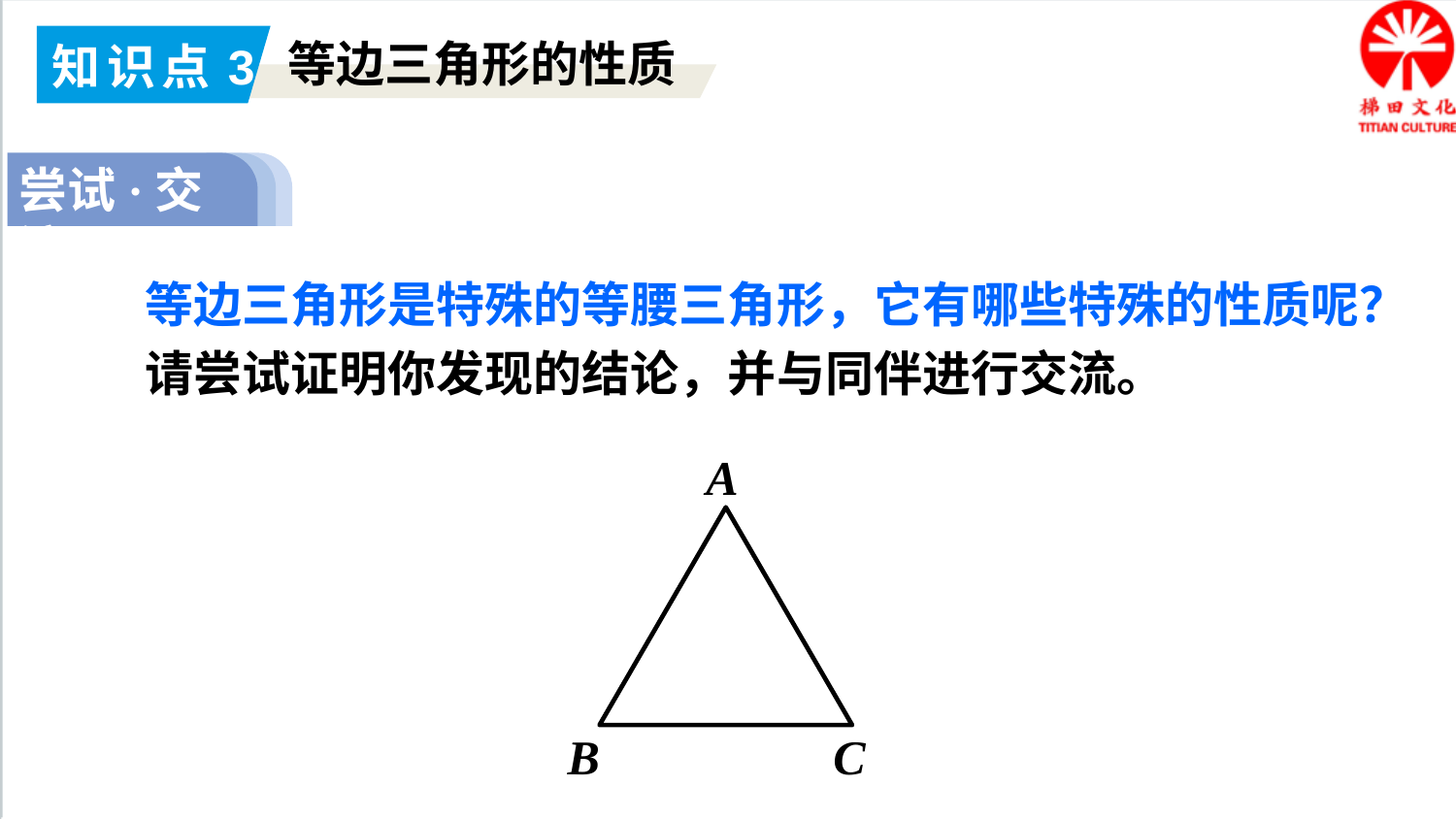

知识点3

等边三角形的性质
尝试·交流

等边三角形是特殊的等腰三角形，它有哪些特殊的性质呢？请尝试证明你发现的结论，并与同伴进行交流。
A

B
C